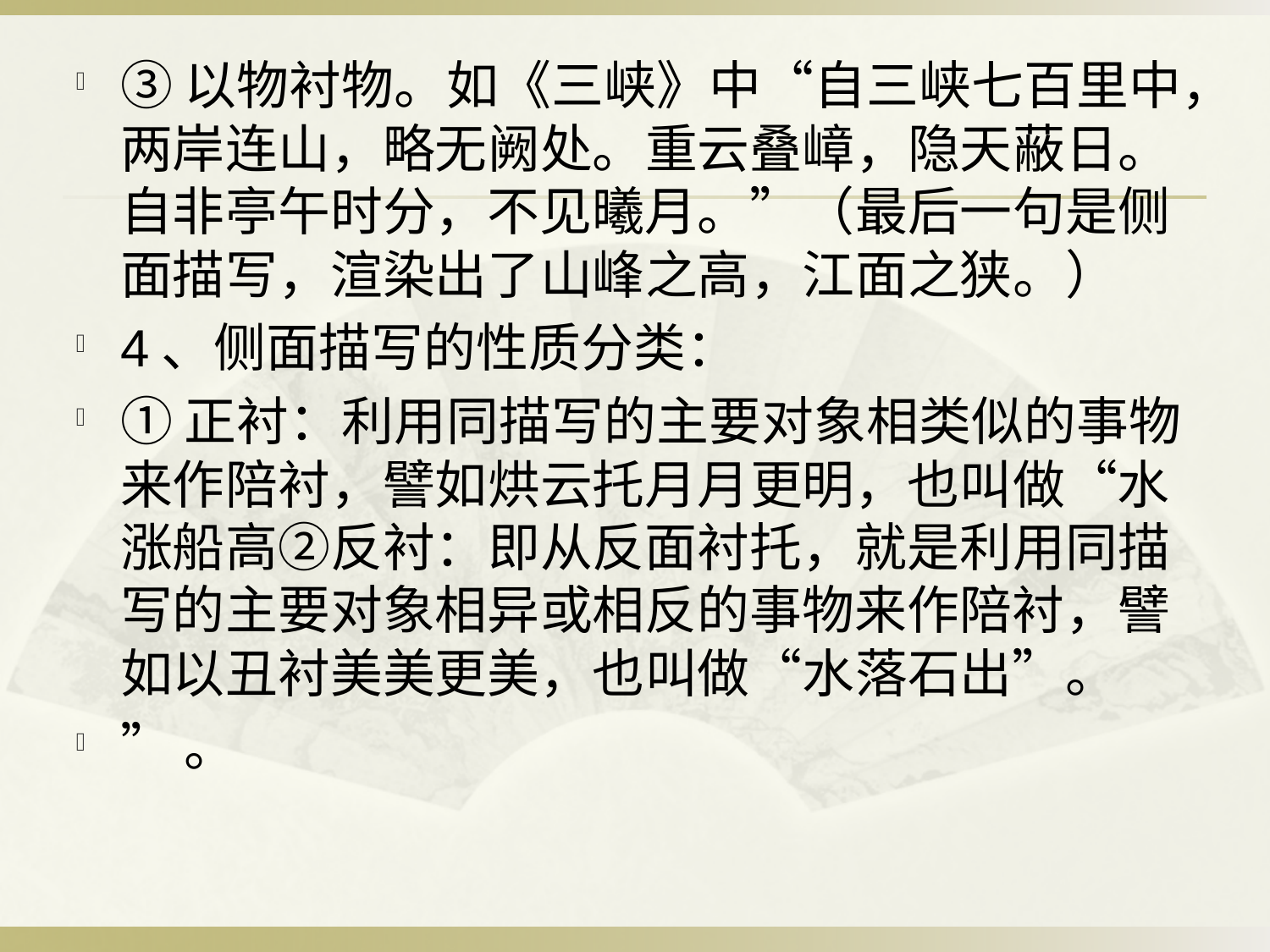

#
③以物衬物。如《三峡》中“自三峡七百里中，两岸连山，略无阙处。重云叠嶂，隐天蔽日。自非亭午时分，不见曦月。”（最后一句是侧面描写，渲染出了山峰之高，江面之狭。）
4、侧面描写的性质分类：
①正衬：利用同描写的主要对象相类似的事物来作陪衬，譬如烘云托月月更明，也叫做“水涨船高②反衬：即从反面衬托，就是利用同描写的主要对象相异或相反的事物来作陪衬，譬如以丑衬美美更美，也叫做“水落石出”。
”。